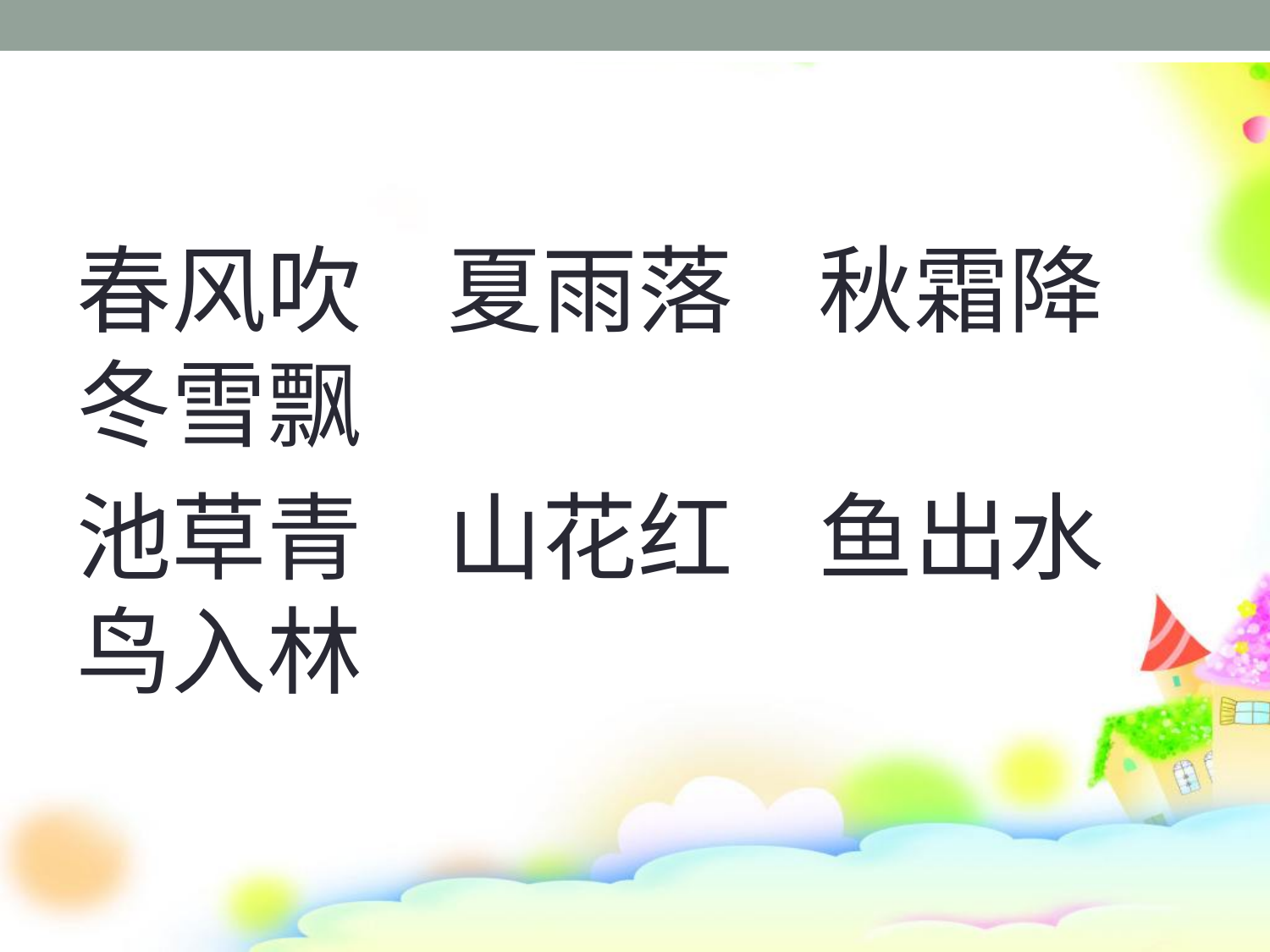

#
春风吹    夏雨落    秋霜降    冬雪飘
池草青    山花红    鱼出水    鸟入林